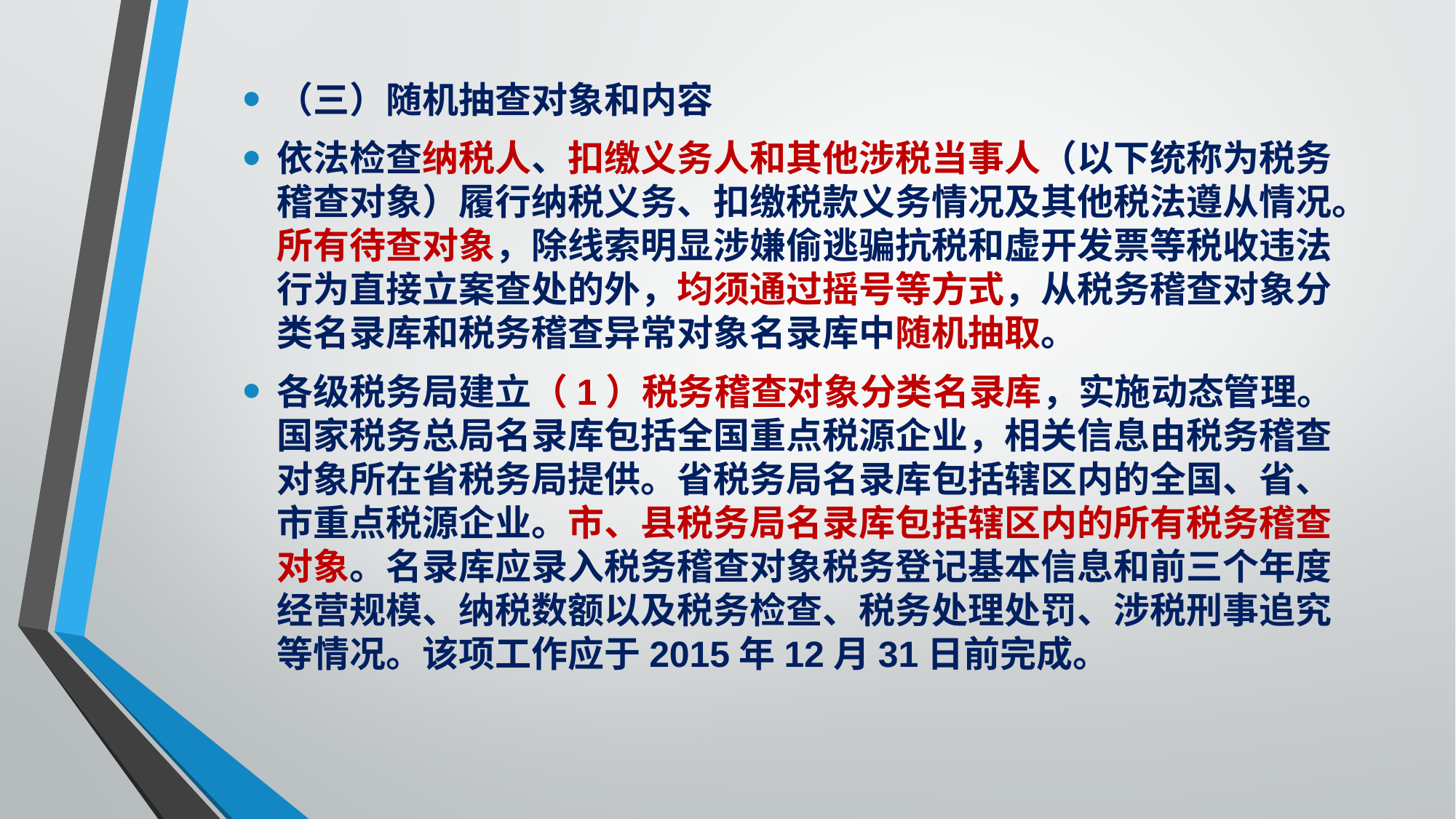

（三）随机抽查对象和内容
依法检查纳税人、扣缴义务人和其他涉税当事人（以下统称为税务稽查对象）履行纳税义务、扣缴税款义务情况及其他税法遵从情况。所有待查对象，除线索明显涉嫌偷逃骗抗税和虚开发票等税收违法行为直接立案查处的外，均须通过摇号等方式，从税务稽查对象分类名录库和税务稽查异常对象名录库中随机抽取。
各级税务局建立（1）税务稽查对象分类名录库，实施动态管理。国家税务总局名录库包括全国重点税源企业，相关信息由税务稽查对象所在省税务局提供。省税务局名录库包括辖区内的全国、省、市重点税源企业。市、县税务局名录库包括辖区内的所有税务稽查对象。名录库应录入税务稽查对象税务登记基本信息和前三个年度经营规模、纳税数额以及税务检查、税务处理处罚、涉税刑事追究等情况。该项工作应于2015年12月31日前完成。